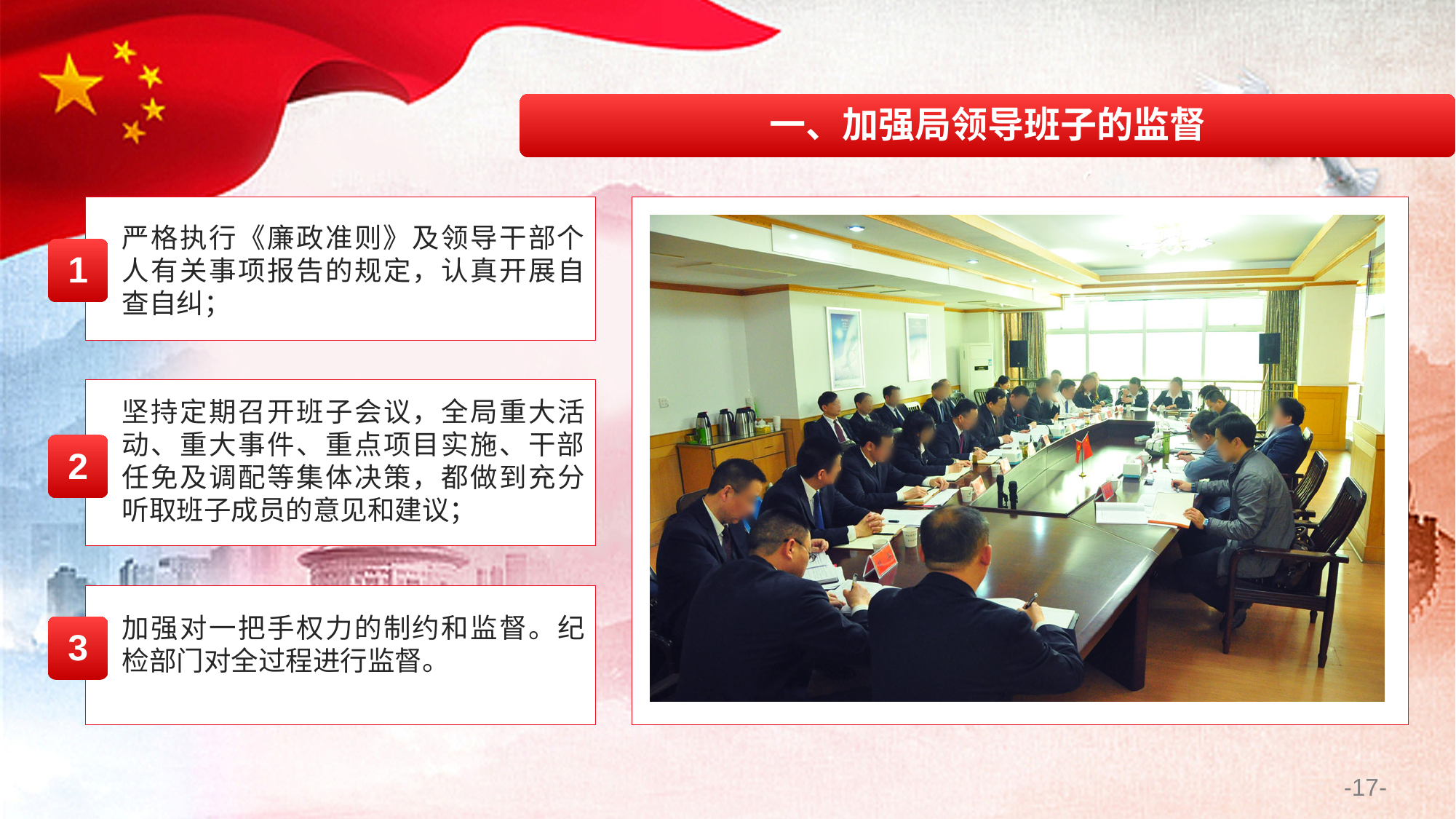

一、加强局领导班子的监督

严格执行《廉政准则》及领导干部个人有关事项报告的规定，认真开展自查自纠；

1

坚持定期召开班子会议，全局重大活动、重大事件、重点项目实施、干部任免及调配等集体决策，都做到充分听取班子成员的意见和建议；
2

加强对一把手权力的制约和监督。纪检部门对全过程进行监督。
3